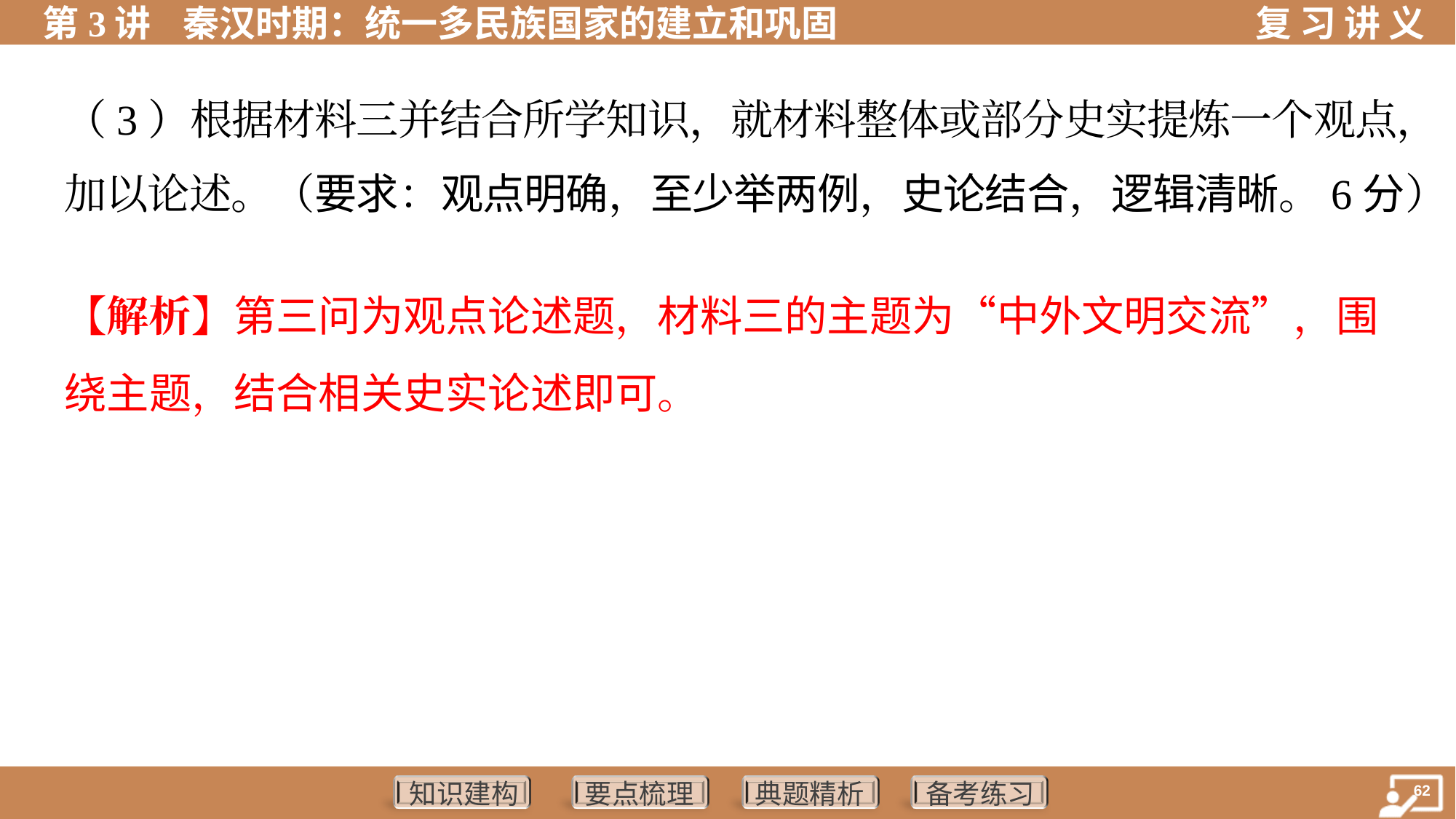

（3）根据材料三并结合所学知识，就材料整体或部分史实提炼一个观点，
加以论述。（要求：观点明确，至少举两例，史论结合，逻辑清晰。6分）
【解析】第三问为观点论述题，材料三的主题为“中外文明交流”，围
绕主题，结合相关史实论述即可。